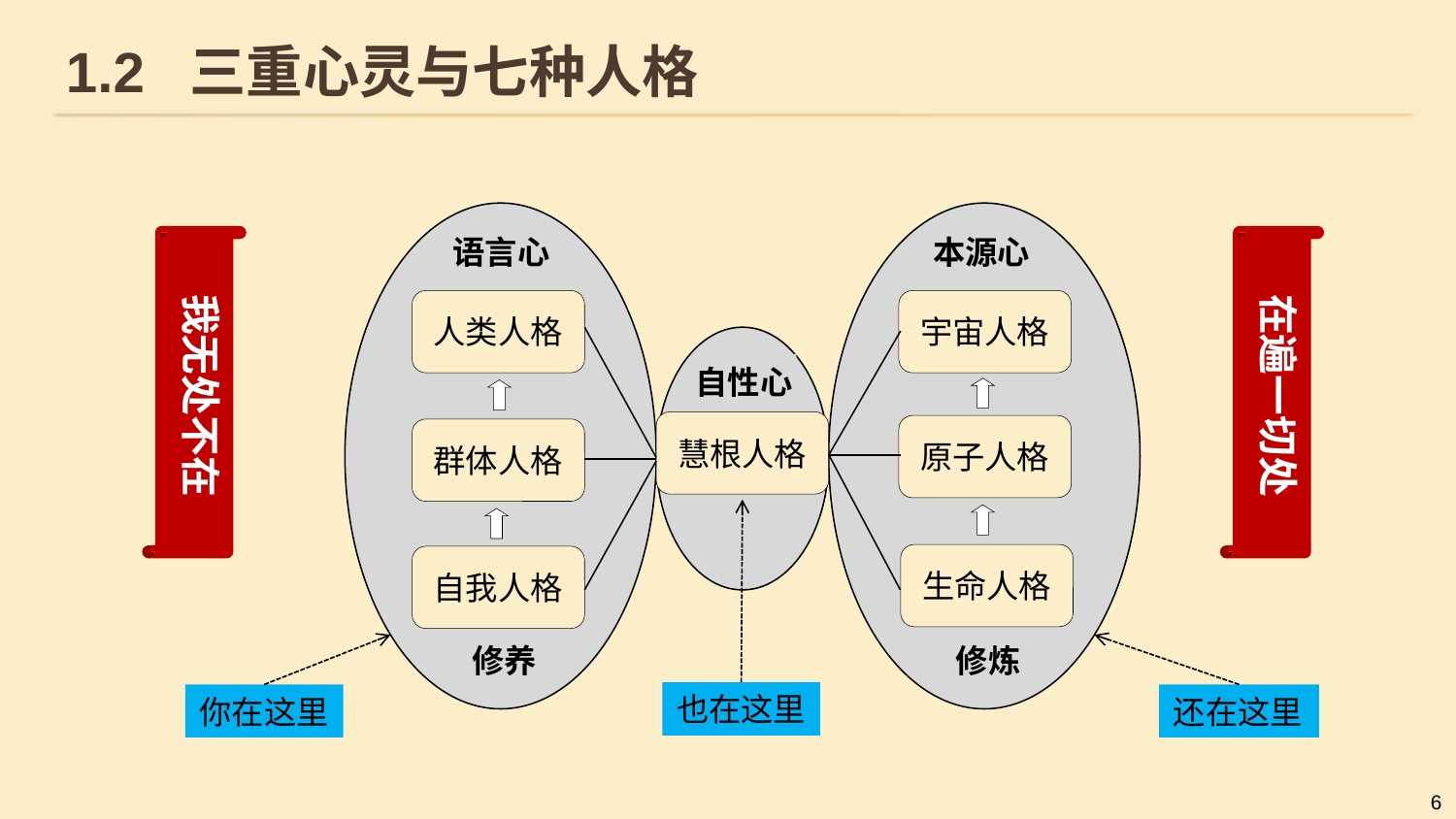

# 1.2  三重心灵与七种人格

语言心
本源心
人类人格
宇宙人格

自性心

慧根人格
原子人格
群体人格

生命人格
自我人格
修养
修炼
我无处不在
在遍一切处
也在这里
你在这里
还在这里
6